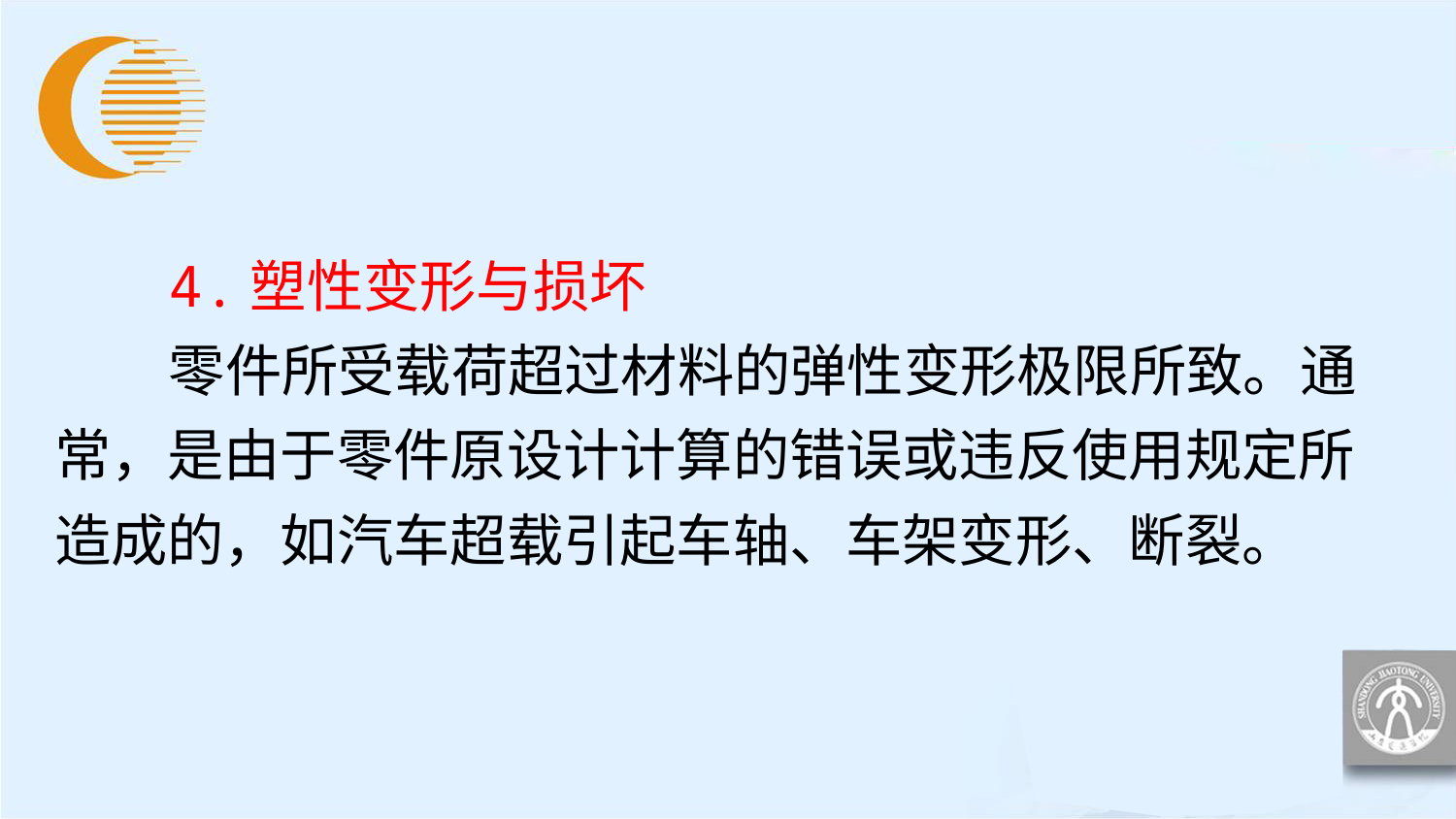

4.塑性变形与损坏
零件所受载荷超过材料的弹性变形极限所致。通常，是由于零件原设计计算的错误或违反使用规定所造成的，如汽车超载引起车轴、车架变形、断裂。